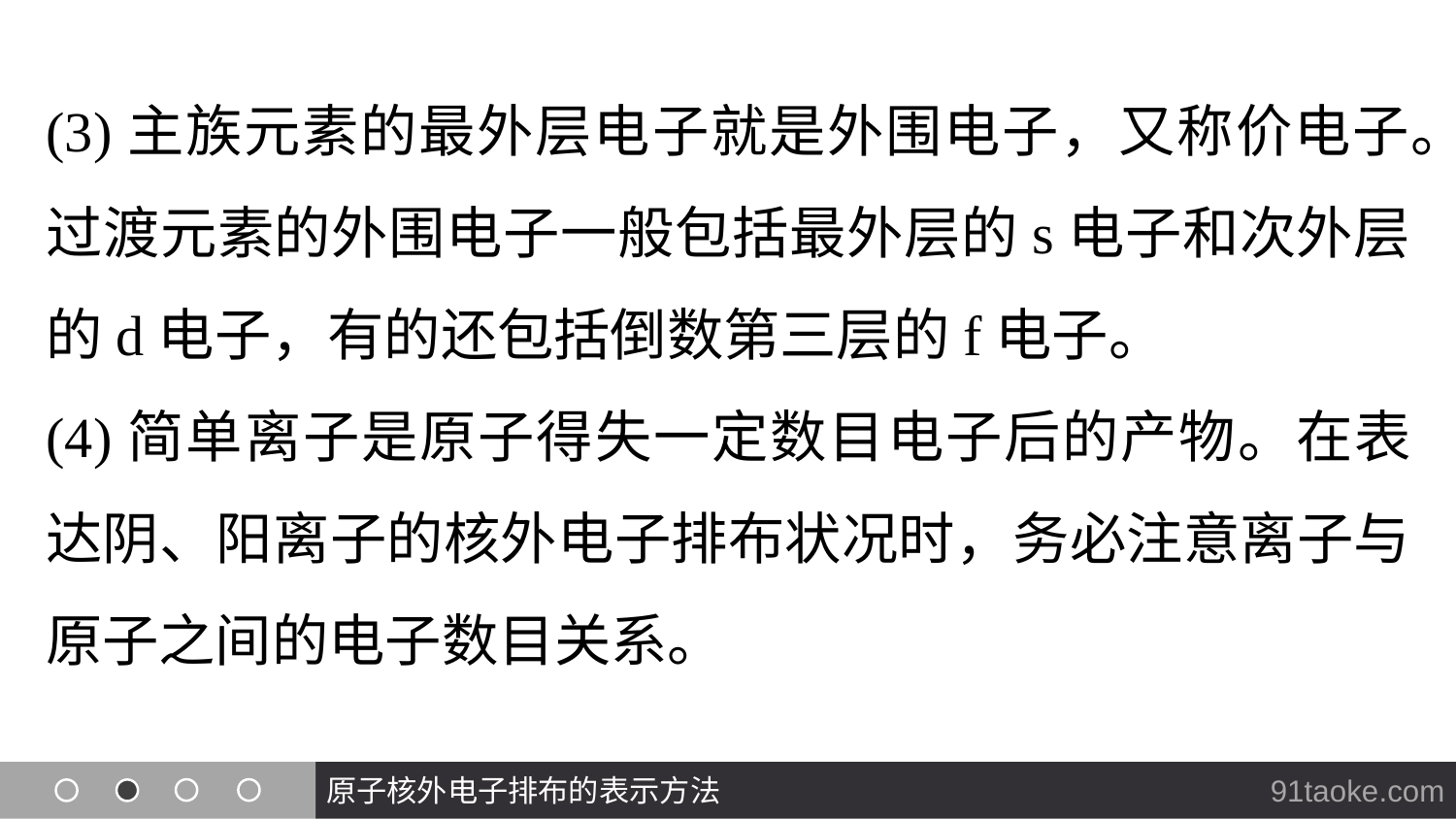

(3)主族元素的最外层电子就是外围电子，又称价电子。过渡元素的外围电子一般包括最外层的s电子和次外层的d电子，有的还包括倒数第三层的f电子。
(4)简单离子是原子得失一定数目电子后的产物。在表达阴、阳离子的核外电子排布状况时，务必注意离子与原子之间的电子数目关系。